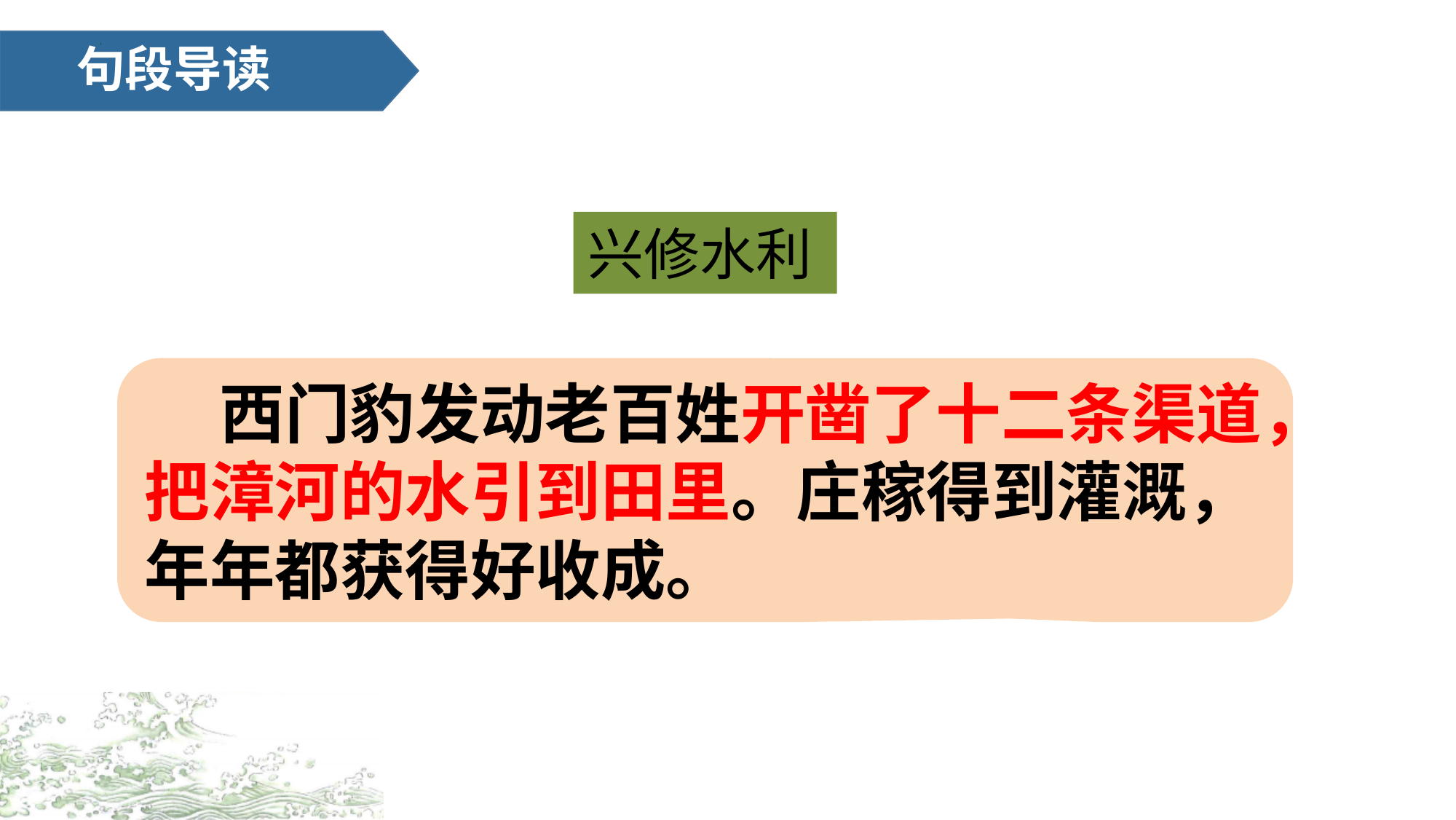

句段导读
兴修水利
    西门豹发动老百姓开凿了十二条渠道，把漳河的水引到田里。庄稼得到灌溉，年年都获得好收成。